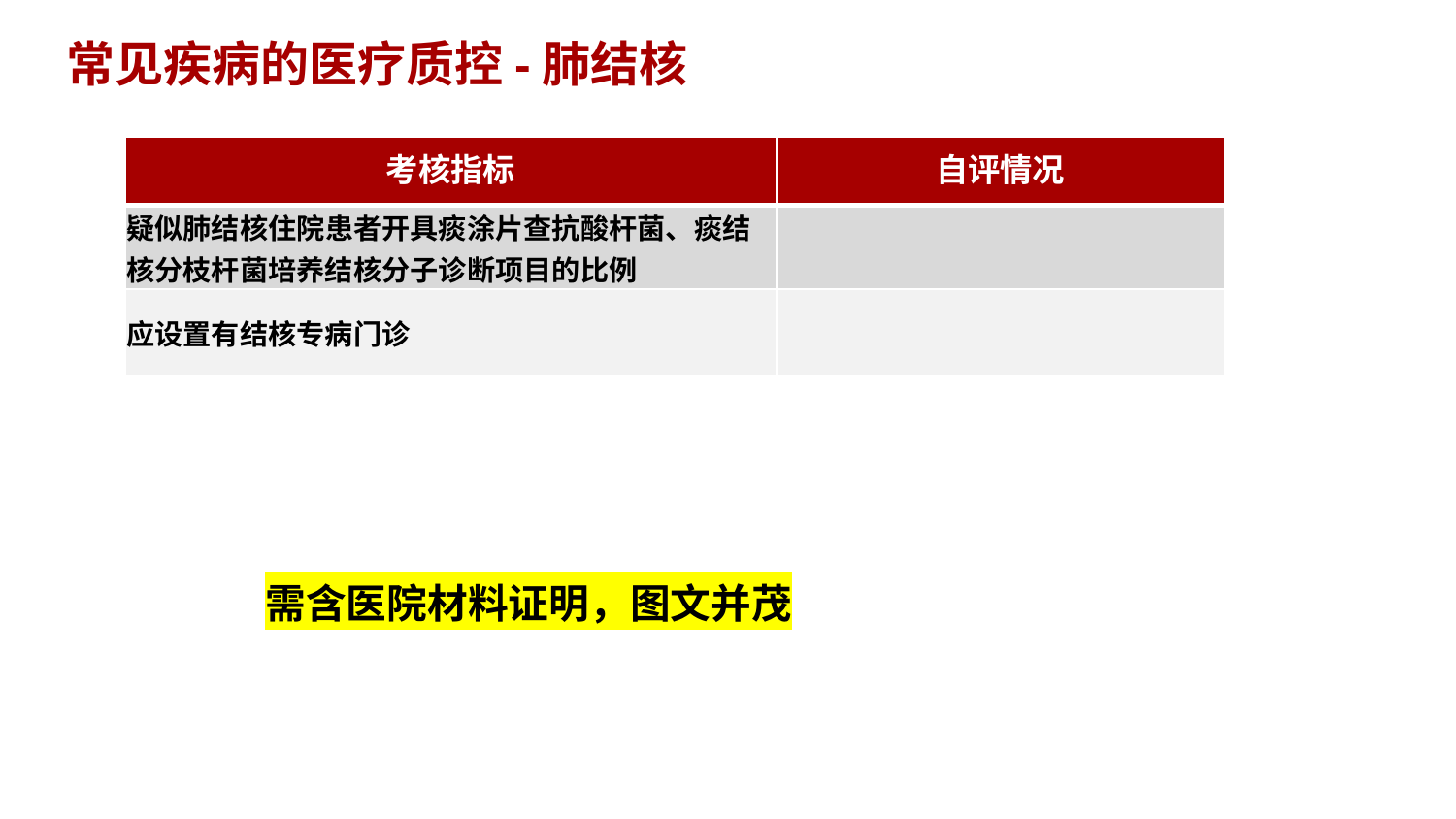

# 常见疾病的医疗质控-肺结核
| 考核指标 | 自评情况 |
| --- | --- |
| 疑似肺结核住院患者开具痰涂片查抗酸杆菌、痰结核分枝杆菌培养结核分子诊断项目的比例 |  |
| 应设置有结核专病门诊 |  |
需含医院材料证明，图文并茂